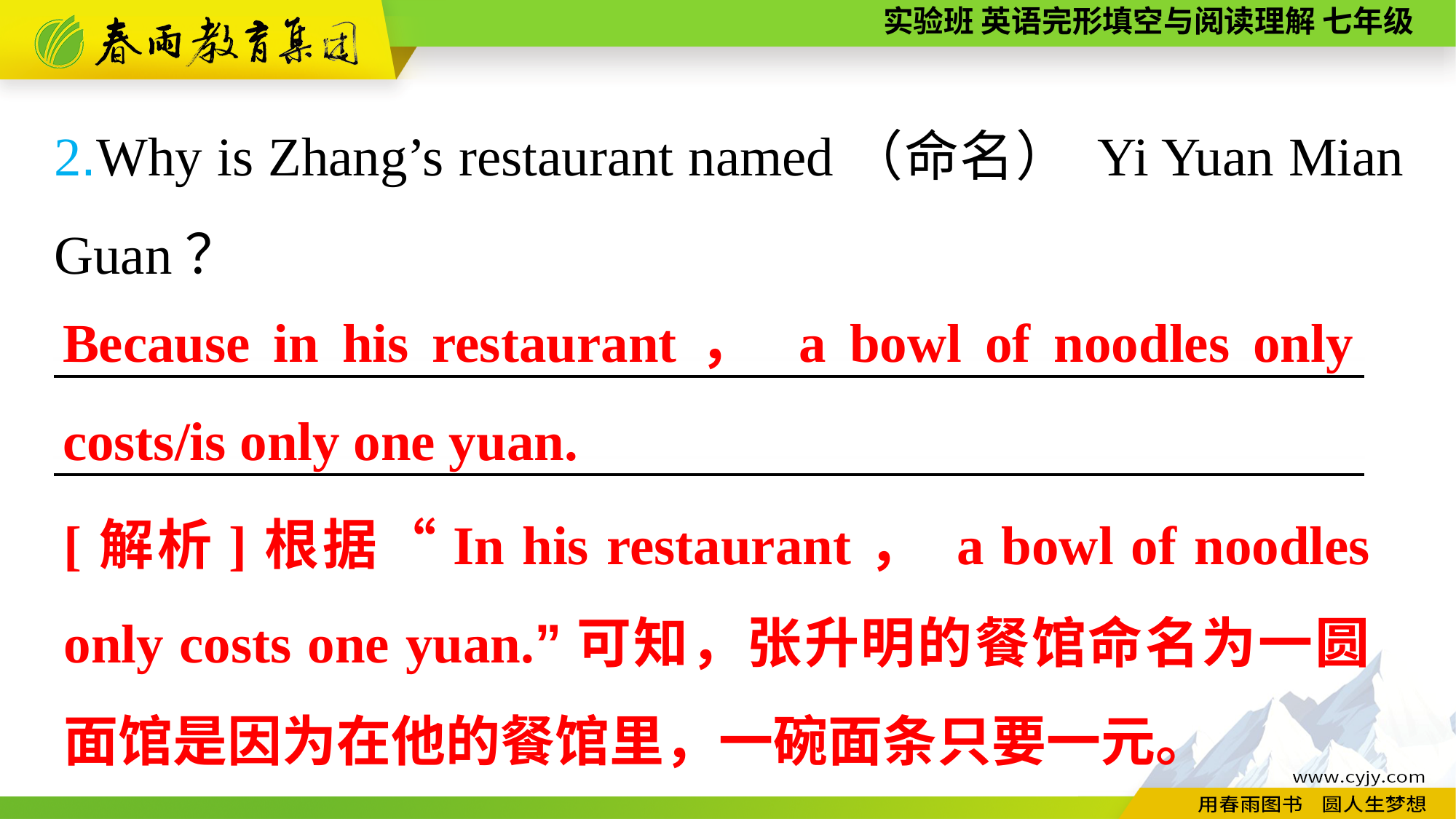

2.Why is Zhang’s restaurant named（命名） Yi Yuan Mian Guan？
————————————————————————
————————————————————————
Because in his restaurant， a bowl of noodles only costs/is only one yuan.
[解析]根据“In his restaurant， a bowl of noodles only costs one yuan.”可知，张升明的餐馆命名为一圆面馆是因为在他的餐馆里，一碗面条只要一元。